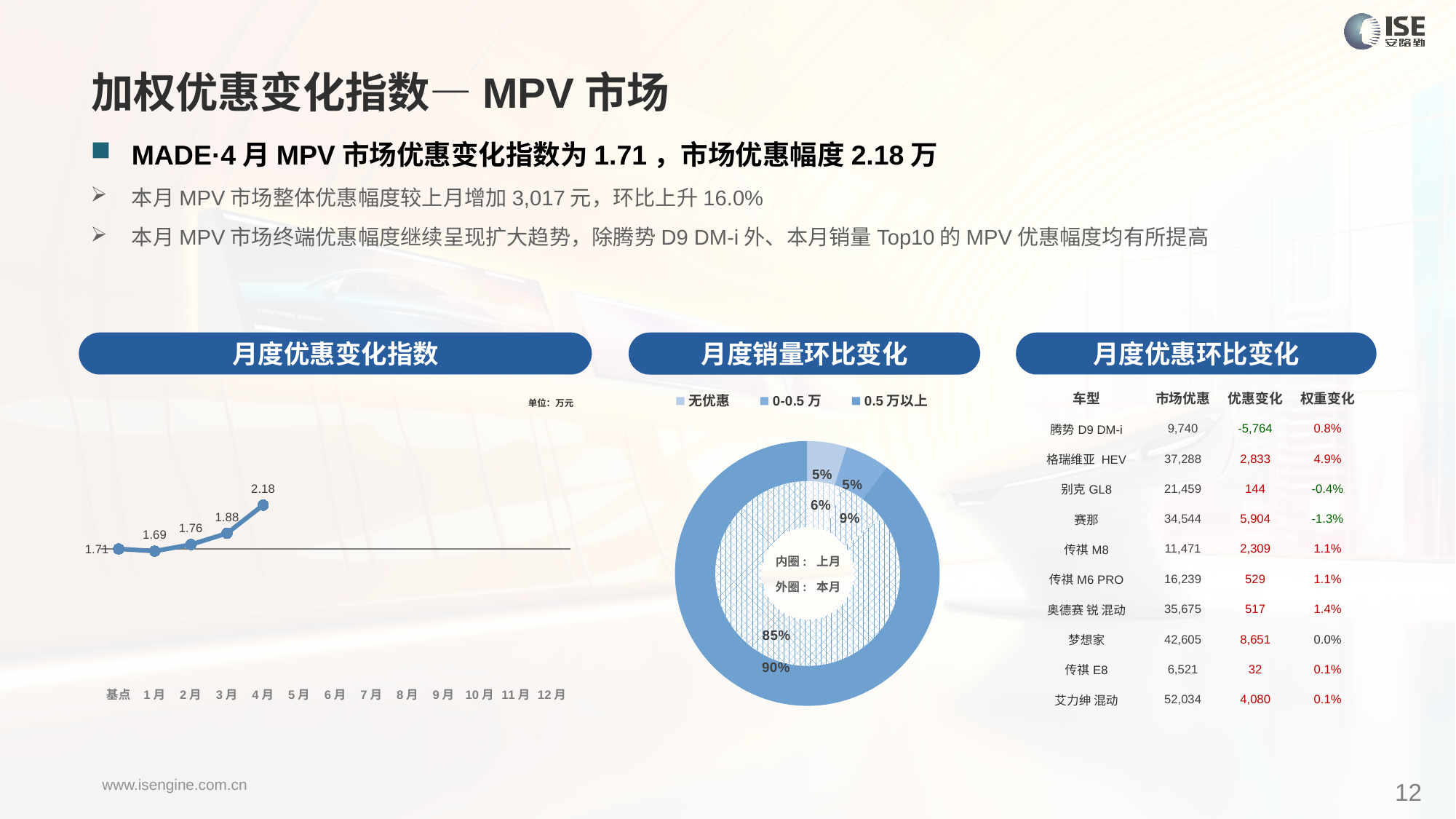

加权优惠变化指数—MPV市场
MADE·4月MPV市场优惠变化指数为1.71，市场优惠幅度2.18万
本月MPV市场整体优惠幅度较上月增加3,017元，环比上升16.0%
本月MPV市场终端优惠幅度继续呈现扩大趋势，除腾势D9 DM-i外、本月销量Top10的MPV优惠幅度均有所提高
月度优惠变化指数

月度优惠环比变化

月度销量环比变化

| 车型 | 市场优惠 | 优惠变化 | 权重变化 |
| --- | --- | --- | --- |
| 腾势D9 DM-i | 9,740 | -5,764 | 0.8% |
| 格瑞维亚 HEV | 37,288 | 2,833 | 4.9% |
| 别克GL8 | 21,459 | 144 | -0.4% |
| 赛那 | 34,544 | 5,904 | -1.3% |
| 传祺M8 | 11,471 | 2,309 | 1.1% |
| 传祺M6 PRO | 16,239 | 529 | 1.1% |
| 奥德赛 锐 混动 | 35,675 | 517 | 1.4% |
| 梦想家 | 42,605 | 8,651 | 0.0% |
| 传祺E8 | 6,521 | 32 | 0.1% |
| 艾力绅 混动 | 52,034 | 4,080 | 0.1% |

### Chart

| Category | Y2024 |
|---|---|
| 基点 | 0.0 |
| 1月 | -0.08762668422021373 |
| 2月 | 0.17 |
| 3月 | 0.61 |
| 4月 | 1.71 |
| 5月 | None |
| 6月 | None |
| 7月 | None |
| 8月 | None |
| 9月 | None |
| 10月 | None |
| 11月 | None |
| 12月 | None |

### Chart

| Category | 销量 |
|---|---|
| 无优惠 | 3080.0 |
| 0-0.5万 | 3467.0 |
| 0.5万以上 | 57604.0 |
单位：万元

### Chart

| Category | 销量 |
|---|---|
| 无优惠 | 4133.0 |
| 0-0.5万 | 5865.0 |
| 0.5万以上 | 57604.0 |
内圈:  上月
外圈:  本月
12